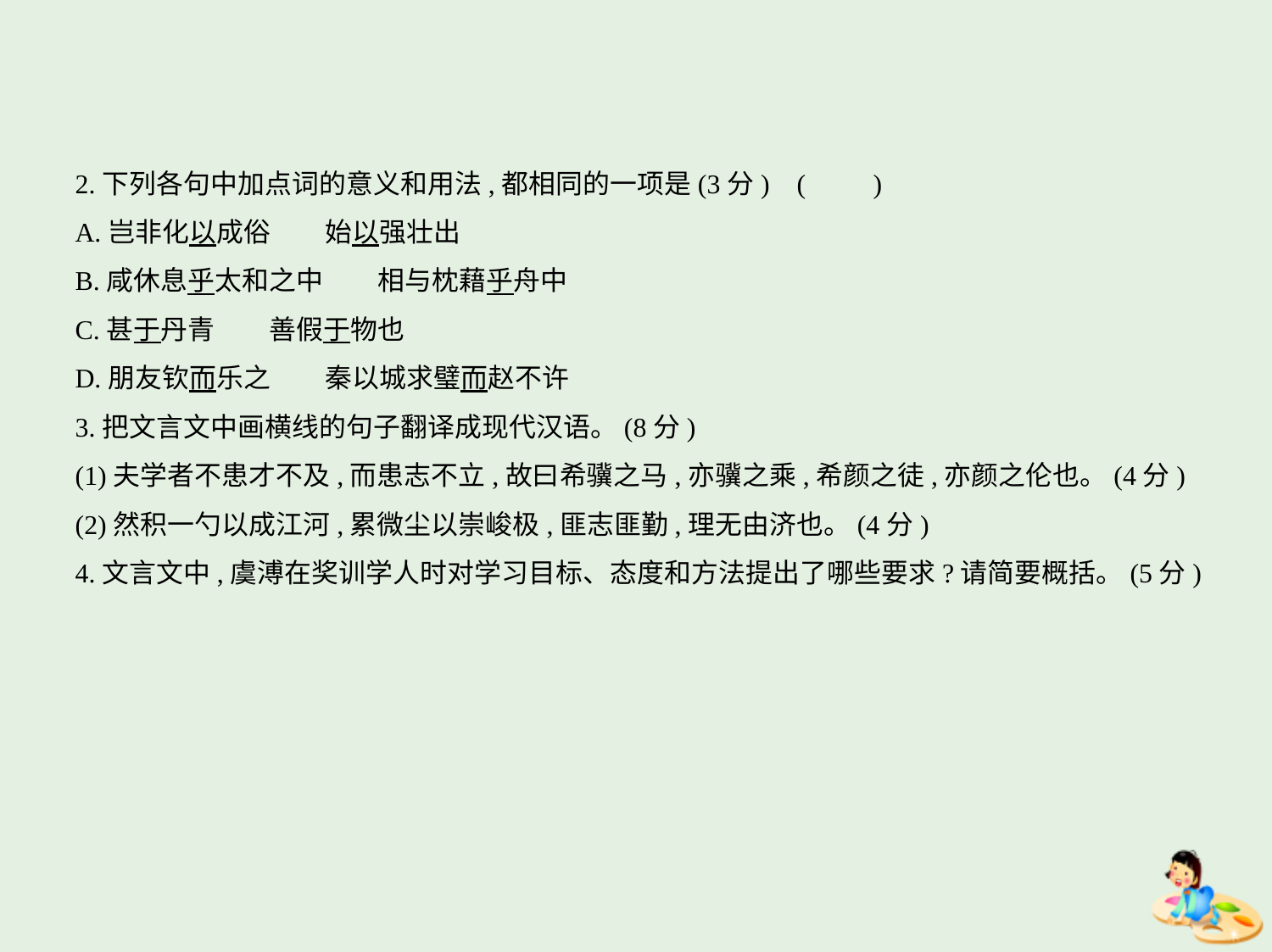

2.下列各句中加点词的意义和用法,都相同的一项是(3分) (　　)
A.岂非化以成俗　　始以强壮出
B.咸休息乎太和之中　　相与枕藉乎舟中
C.甚于丹青　　善假于物也
D.朋友钦而乐之　　秦以城求璧而赵不许
3.把文言文中画横线的句子翻译成现代汉语。(8分)
(1)夫学者不患才不及,而患志不立,故曰希骥之马,亦骥之乘,希颜之徒,亦颜之伦也。(4分)
(2)然积一勺以成江河,累微尘以崇峻极,匪志匪勤,理无由济也。(4分)
4.文言文中,虞溥在奖训学人时对学习目标、态度和方法提出了哪些要求?请简要概括。(5分)